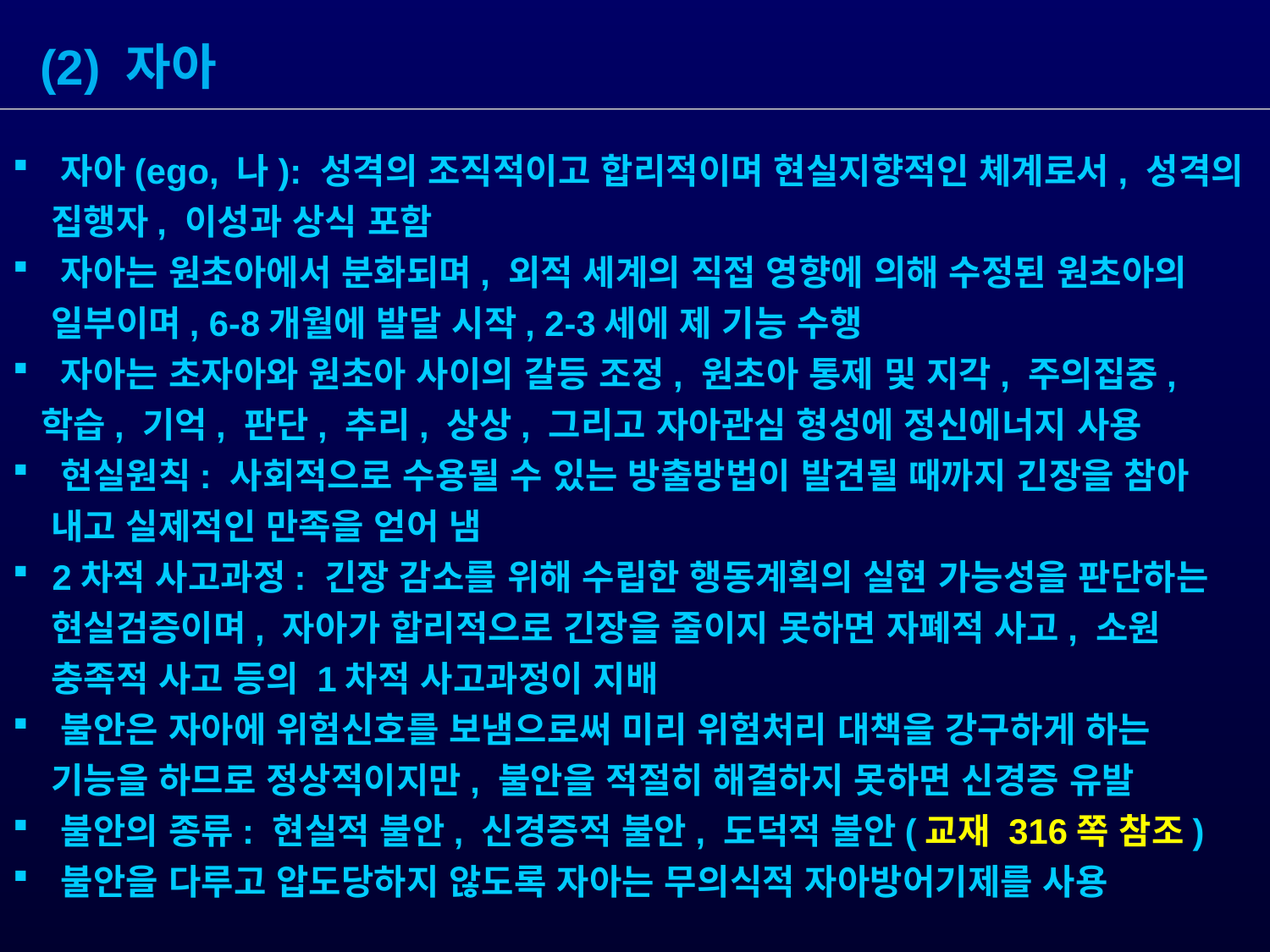

(2) 자아

 자아(ego, 나): 성격의 조직적이고 합리적이며 현실지향적인 체계로서, 성격의
   집행자, 이성과 상식 포함
 자아는 원초아에서 분화되며, 외적 세계의 직접 영향에 의해 수정된 원초아의
   일부이며, 6-8개월에 발달 시작, 2-3세에 제 기능 수행
 자아는 초자아와 원초아 사이의 갈등 조정, 원초아 통제 및 지각, 주의집중,
  학습, 기억, 판단, 추리, 상상, 그리고 자아관심 형성에 정신에너지 사용
 현실원칙: 사회적으로 수용될 수 있는 방출방법이 발견될 때까지 긴장을 참아
   내고 실제적인 만족을 얻어 냄
 2차적 사고과정: 긴장 감소를 위해 수립한 행동계획의 실현 가능성을 판단하는
   현실검증이며, 자아가 합리적으로 긴장을 줄이지 못하면 자폐적 사고, 소원
   충족적 사고 등의 1차적 사고과정이 지배
 불안은 자아에 위험신호를 보냄으로써 미리 위험처리 대책을 강구하게 하는
   기능을 하므로 정상적이지만, 불안을 적절히 해결하지 못하면 신경증 유발
 불안의 종류: 현실적 불안, 신경증적 불안, 도덕적 불안(교재 316쪽 참조)
 불안을 다루고 압도당하지 않도록 자아는 무의식적 자아방어기제를 사용